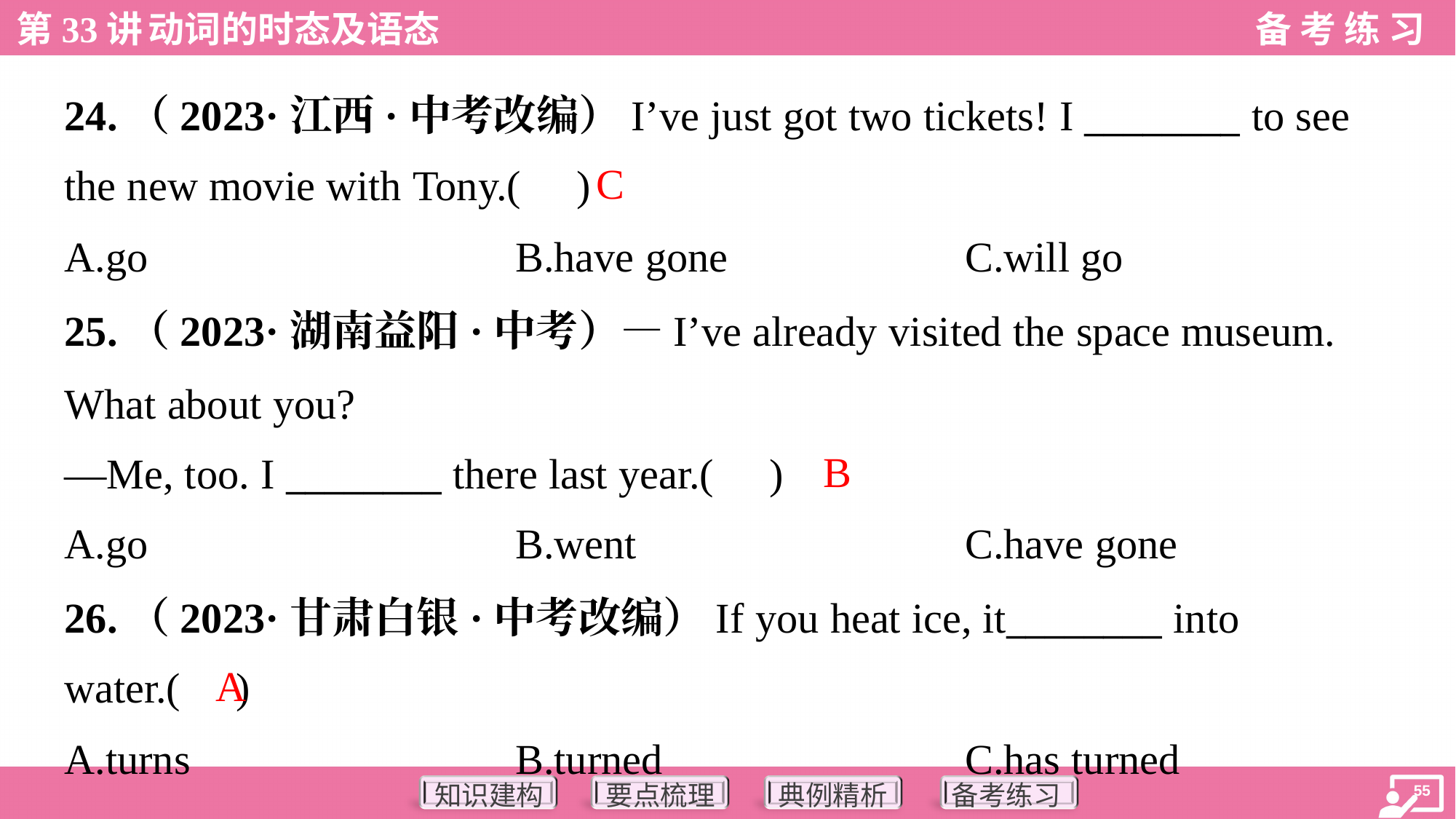

24.（2023·江西·中考改编）I’ve just got two tickets! I ________ to see
the new movie with Tony.(     )
C
A.go	B.have gone	C.will go
25.（2023·湖南益阳·中考）—I’ve already visited the space museum.
What about you?
—Me, too. I ________ there last year.(     )
B
A.go	B.went	C.have gone
26.（2023·甘肃白银·中考改编）If you heat ice, it________ into
water.(     )
A
A.turns	B.turned	C.has turned